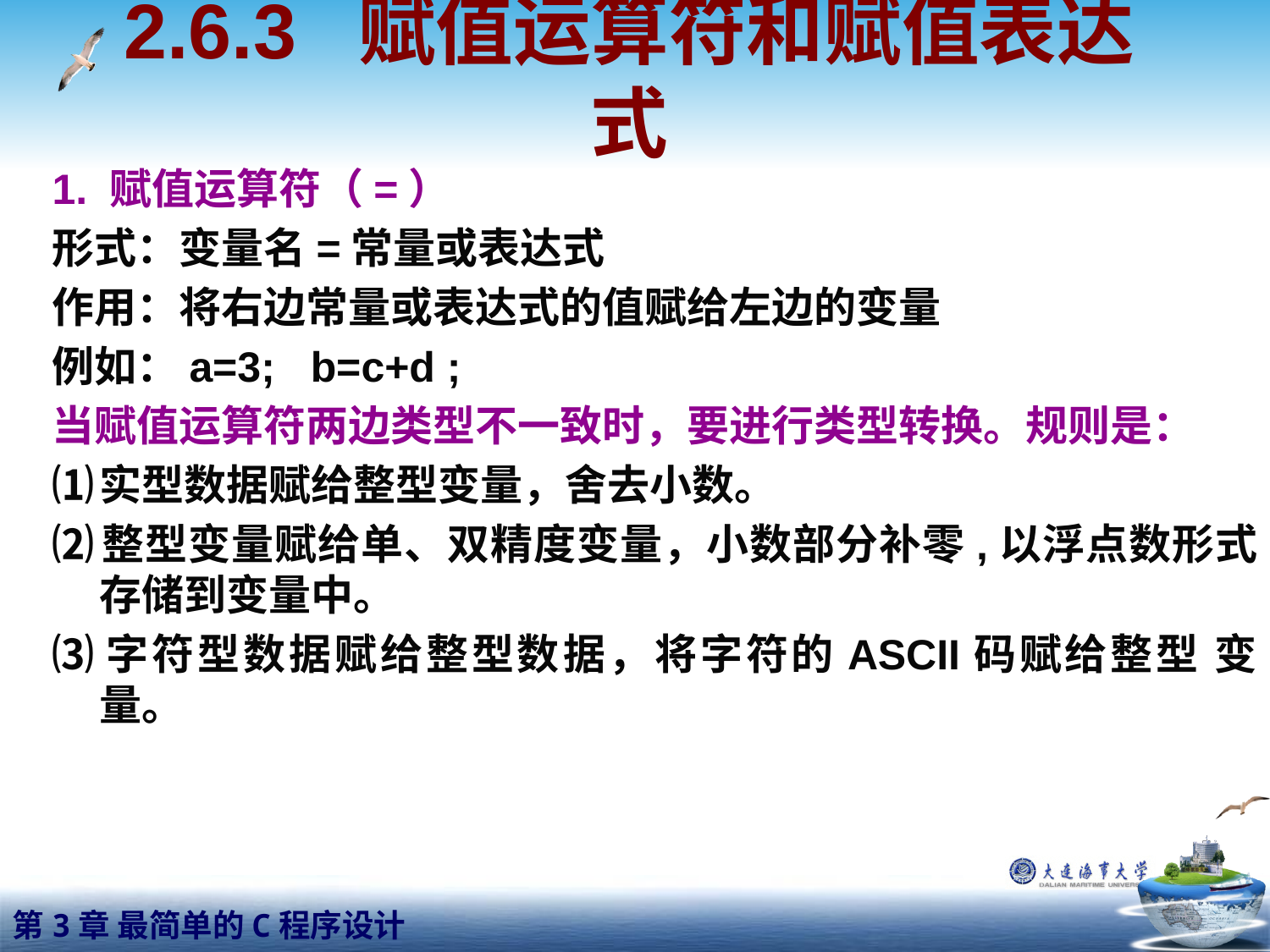

2.6.3  赋值运算符和赋值表达式
1. 赋值运算符（=）
形式：变量名=常量或表达式
作用：将右边常量或表达式的值赋给左边的变量
例如：a=3;   b=c+d ;
当赋值运算符两边类型不一致时，要进行类型转换。规则是：
⑴	实型数据赋给整型变量，舍去小数。
⑵	整型变量赋给单、双精度变量，小数部分补零,以浮点数形式存储到变量中。
⑶	字符型数据赋给整型数据，将字符的ASCII码赋给整型 变量。